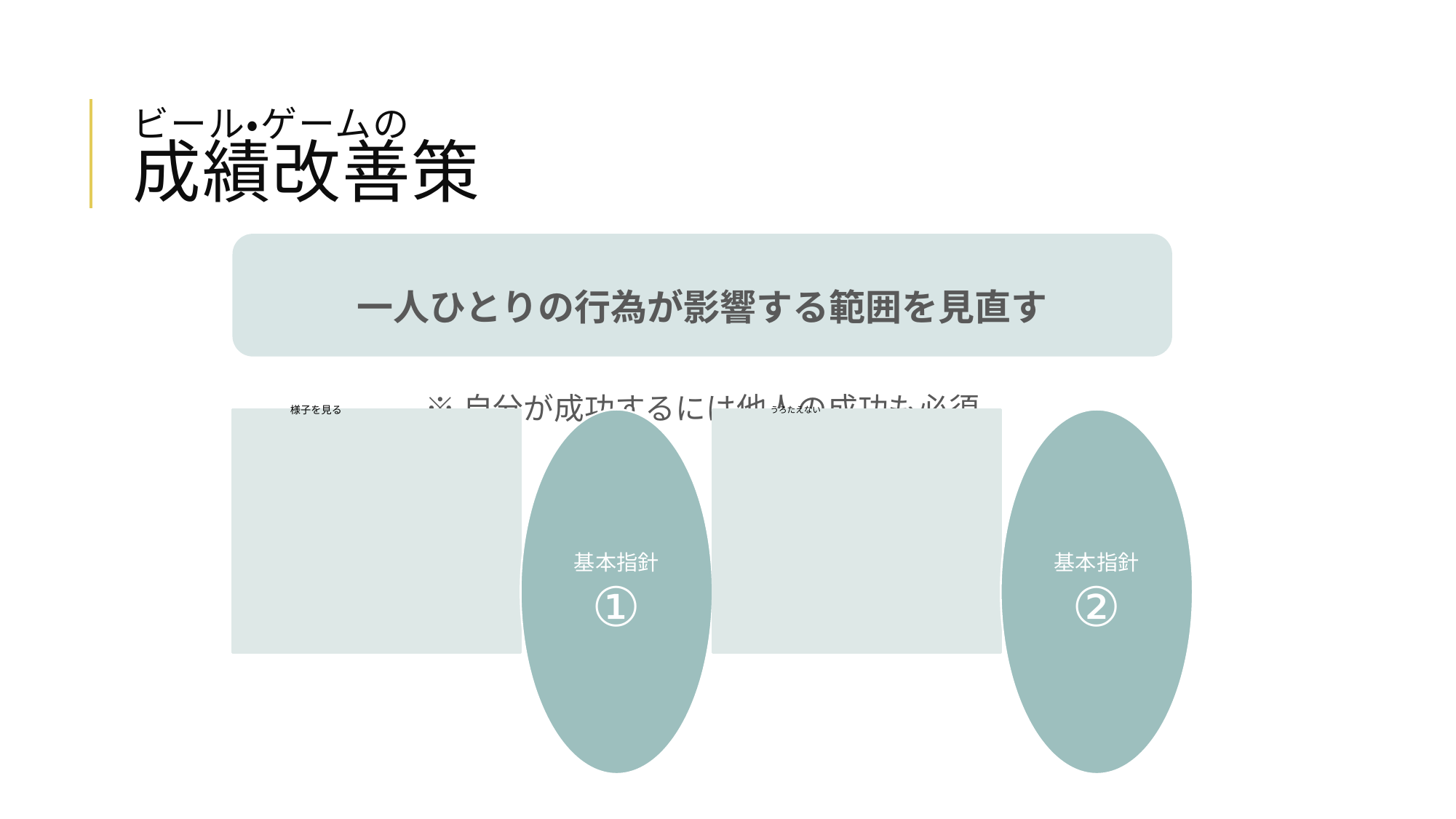

# ビール・ゲームの 成績改善策
一人ひとりの行為が影響する範囲を見直す

※自分が成功するには他人の成功も必須

様子を見る
基本指針
②
うろたえない
基本指針
①